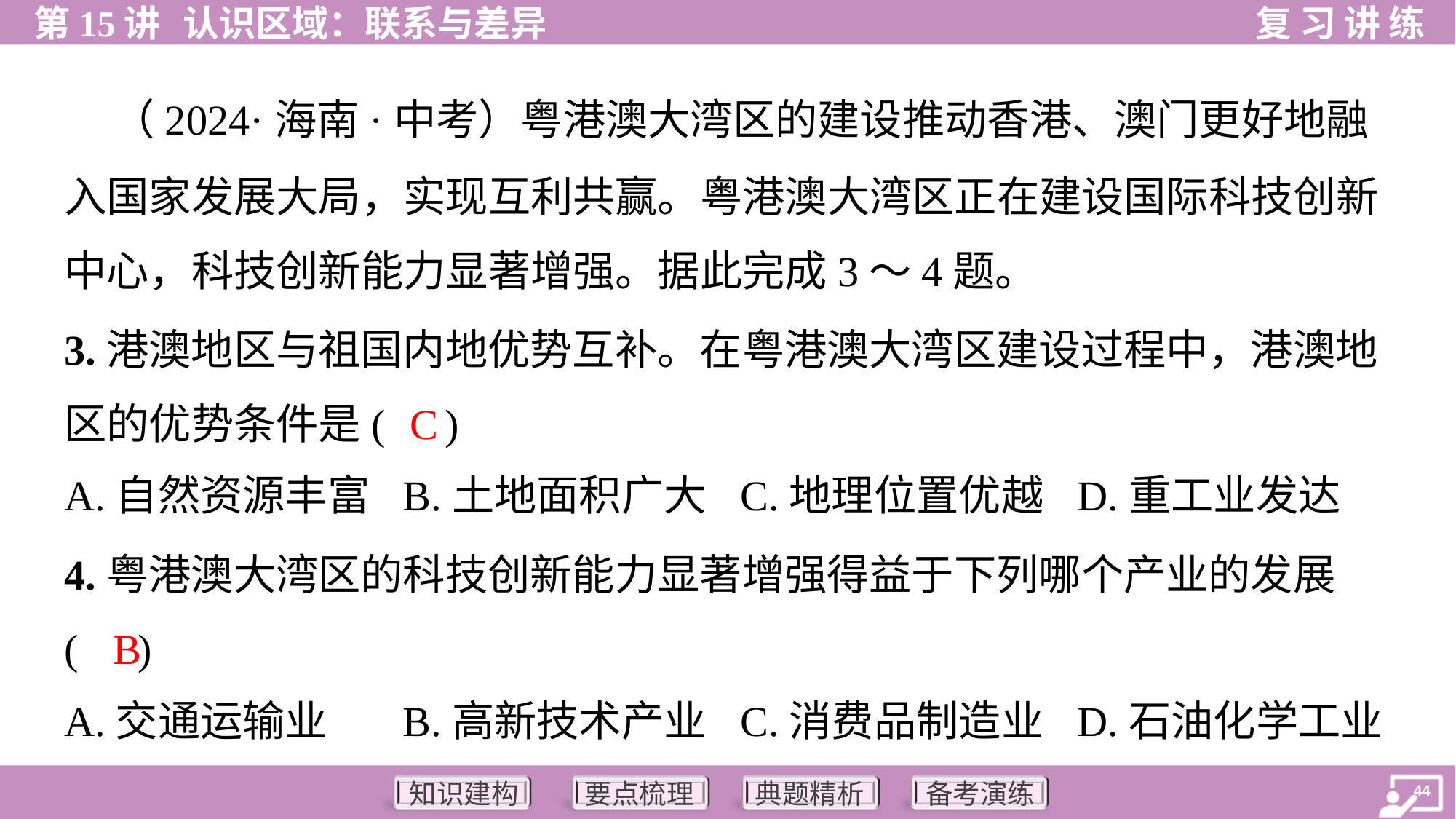

（2024·海南·中考）粤港澳大湾区的建设推动香港、澳门更好地融
入国家发展大局，实现互利共赢。粤港澳大湾区正在建设国际科技创新
中心，科技创新能力显著增强。据此完成3～4题。
3.港澳地区与祖国内地优势互补。在粤港澳大湾区建设过程中，港澳地
区的优势条件是(     )
C
A.自然资源丰富	B.土地面积广大	C.地理位置优越	D.重工业发达
4.粤港澳大湾区的科技创新能力显著增强得益于下列哪个产业的发展
(     )
B
A.交通运输业	B.高新技术产业	C.消费品制造业	D.石油化学工业